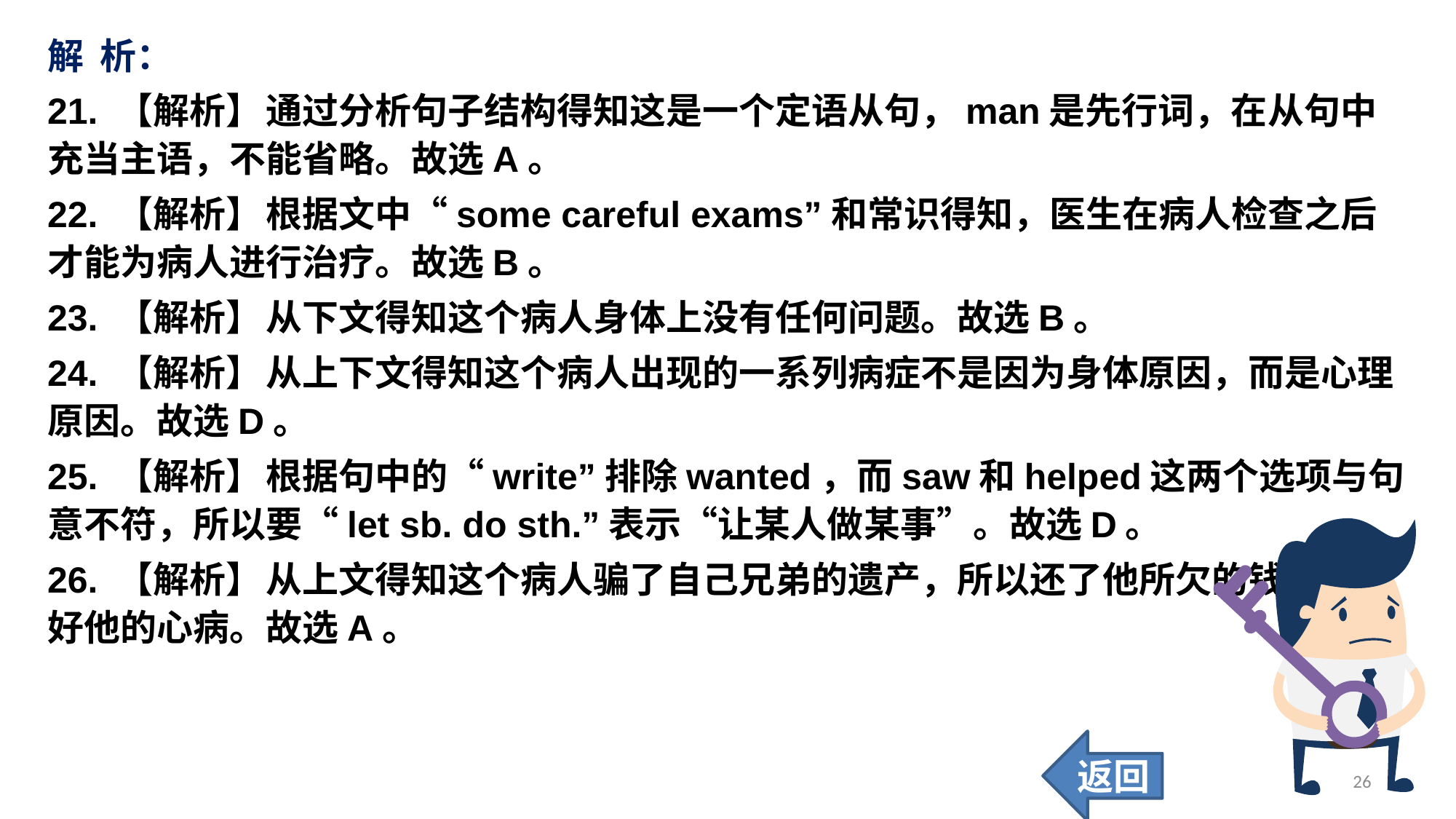

解  析：
21. 【解析】	通过分析句子结构得知这是一个定语从句，man是先行词，在从句中充当主语，不能省略。故选A。
22. 【解析】	根据文中“some careful exams”和常识得知，医生在病人检查之后才能为病人进行治疗。故选B。
23. 【解析】	从下文得知这个病人身体上没有任何问题。故选B。
24. 【解析】	从上下文得知这个病人出现的一系列病症不是因为身体原因，而是心理原因。故选D。
25. 【解析】	根据句中的“write”排除wanted，而saw和helped这两个选项与句意不符，所以要“let sb. do sth.”表示“让某人做某事”。故选D。
26. 【解析】	从上文得知这个病人骗了自己兄弟的遗产，所以还了他所欠的钱才能治好他的心病。故选A。

返回
26